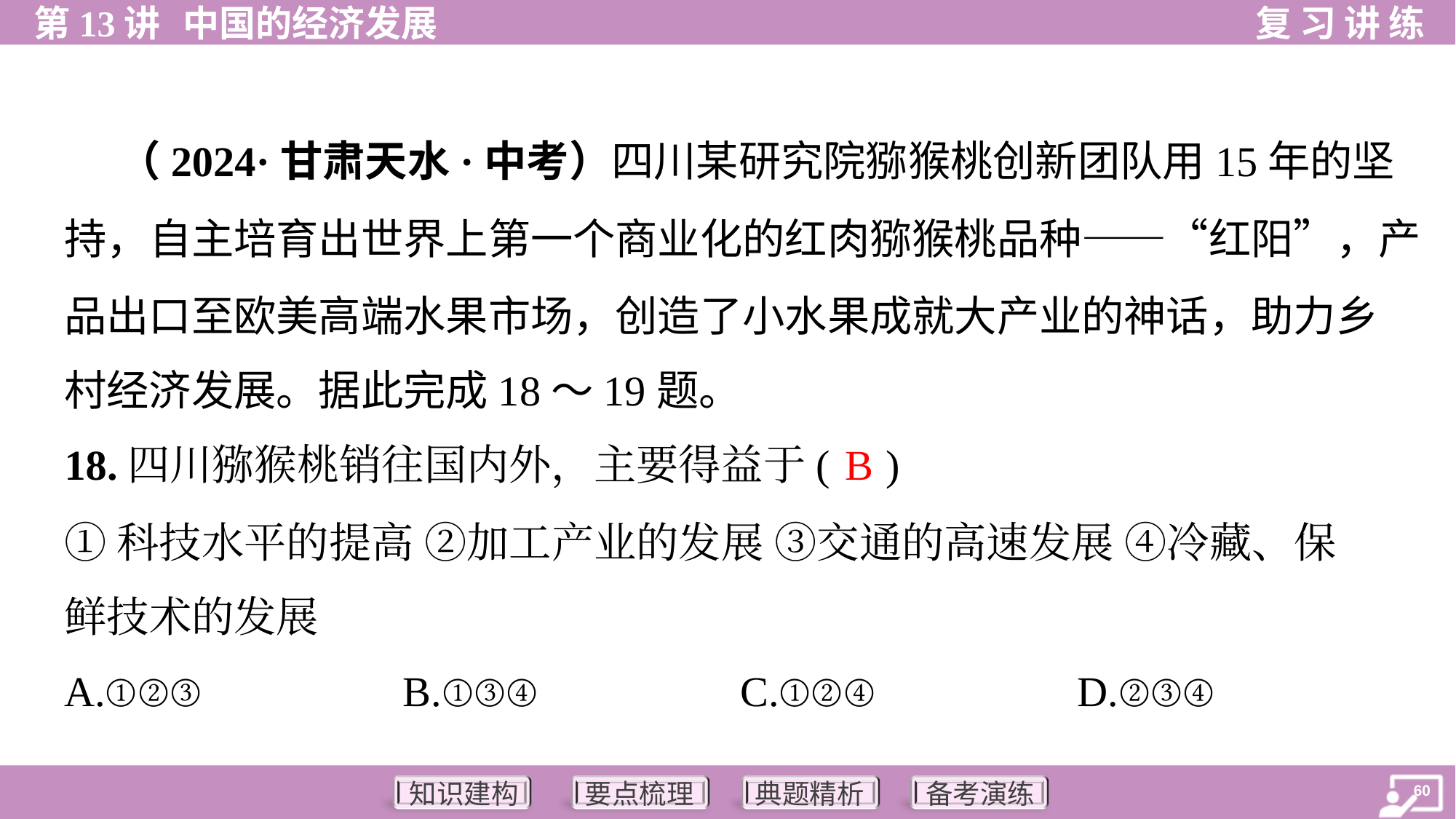

（2024·甘肃天水·中考）四川某研究院猕猴桃创新团队用15年的坚
持，自主培育出世界上第一个商业化的红肉猕猴桃品种——“红阳”，产
品出口至欧美高端水果市场，创造了小水果成就大产业的神话，助力乡
村经济发展。据此完成18～19题。
B
18.四川猕猴桃销往国内外，主要得益于(     )
①科技水平的提高 ②加工产业的发展 ③交通的高速发展 ④冷藏、保
鲜技术的发展
A.①②③	B.①③④	C.①②④	D.②③④